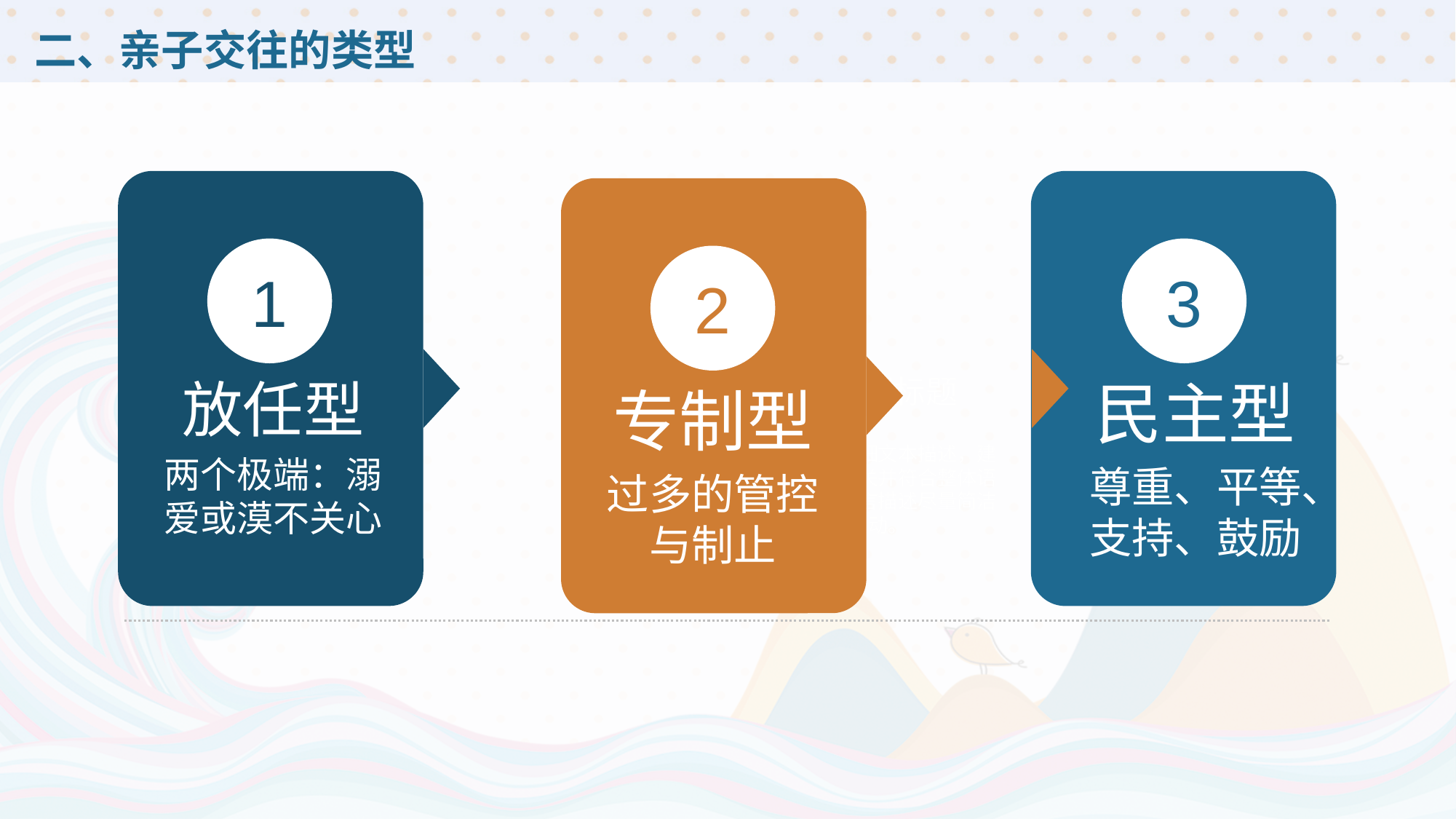

# 二、亲子交往的类型

1
放任型
两个极端：溺爱或漠不关心

3
民主型
尊重、平等、支持、鼓励

2
专制型
过多的管控与制止
添加副标题

此处添加详细文本描述，建议与标题相关并符合整体语言风格，语言描述尽量简洁生动。